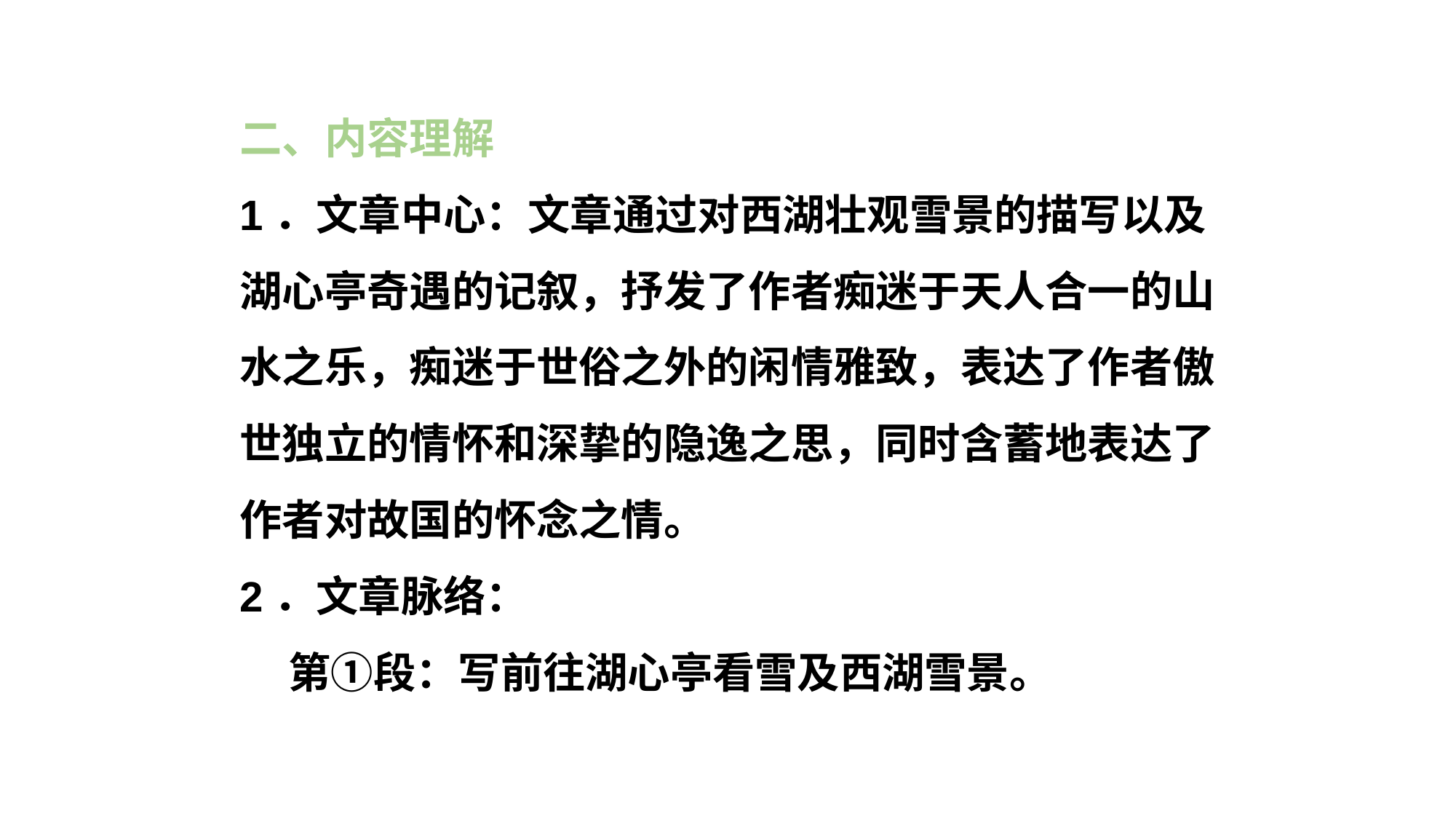

二、内容理解
1．文章中心：文章通过对西湖壮观雪景的描写以及湖心亭奇遇的记叙，抒发了作者痴迷于天人合一的山水之乐，痴迷于世俗之外的闲情雅致，表达了作者傲世独立的情怀和深挚的隐逸之思，同时含蓄地表达了作者对故国的怀念之情。
2．文章脉络：
    第①段：写前往湖心亭看雪及西湖雪景。